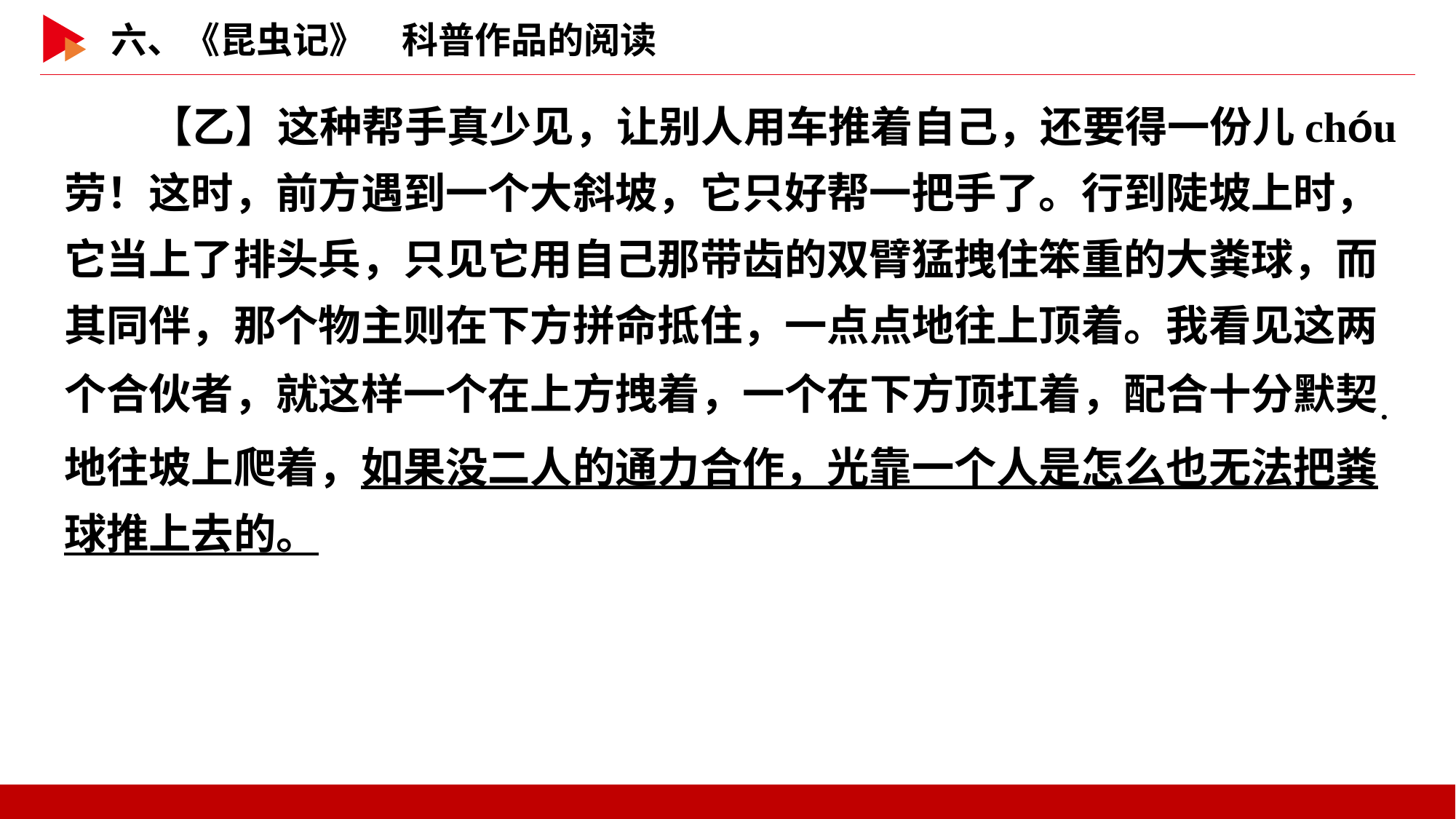

【乙】这种帮手真少见，让别人用车推着自己，还要得一份儿chóu劳！这时，前方遇到一个大斜坡，它只好帮一把手了。行到陡坡上时，它当上了排头兵，只见它用自己那带齿的双臂猛拽住笨重的大粪球，而其同伴，那个物主则在下方拼命抵住，一点点地往上顶着。我看见这两个合伙者，就这样一个在上方拽着，一个在下方顶扛着，配合十分默契．地往坡上爬着，如果没二人的通力合作，光靠一个人是怎么也无法把粪球推上去的。